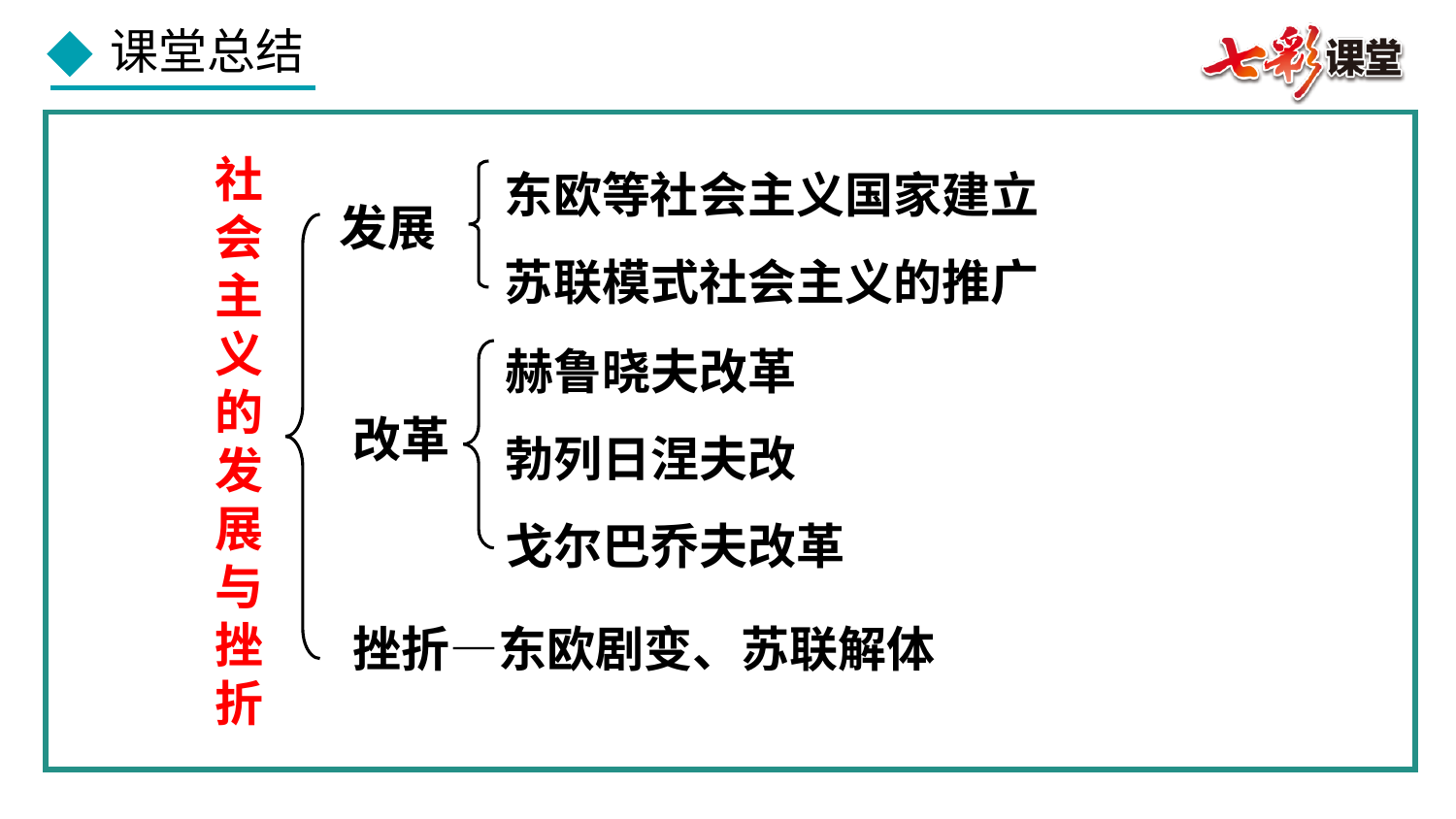

东欧等社会主义国家建立
苏联模式社会主义的推广
社会主义的发展与挫折
发展

赫鲁晓夫改革
勃列日涅夫改
戈尔巴乔夫改革

改革
挫折—东欧剧变、苏联解体